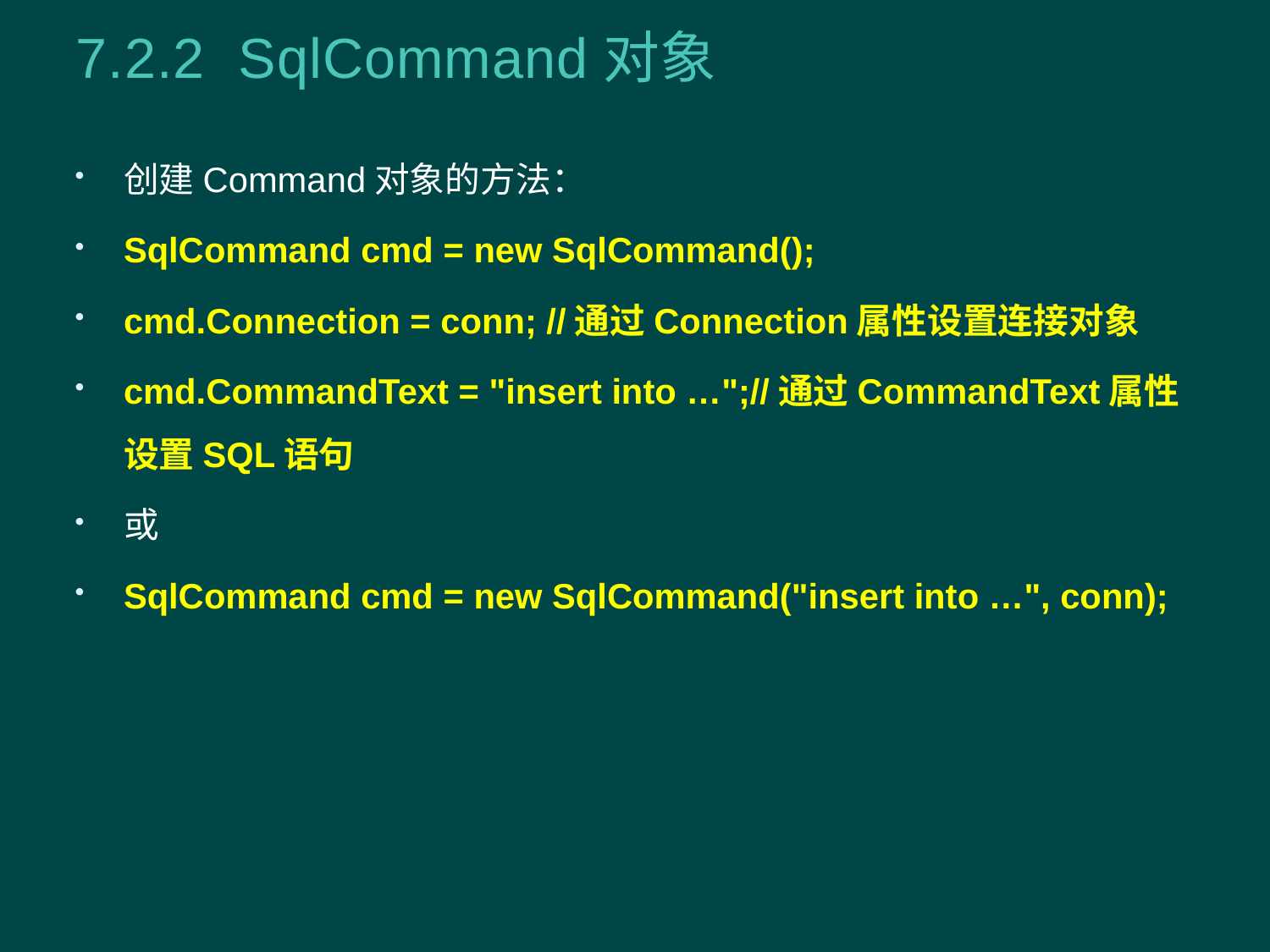

# 7.2.2  SqlCommand对象
创建Command对象的方法：
SqlCommand cmd = new SqlCommand();
cmd.Connection = conn; //通过Connection属性设置连接对象
cmd.CommandText = "insert into …";//通过CommandText属性设置SQL语句
或
SqlCommand cmd = new SqlCommand("insert into …", conn);